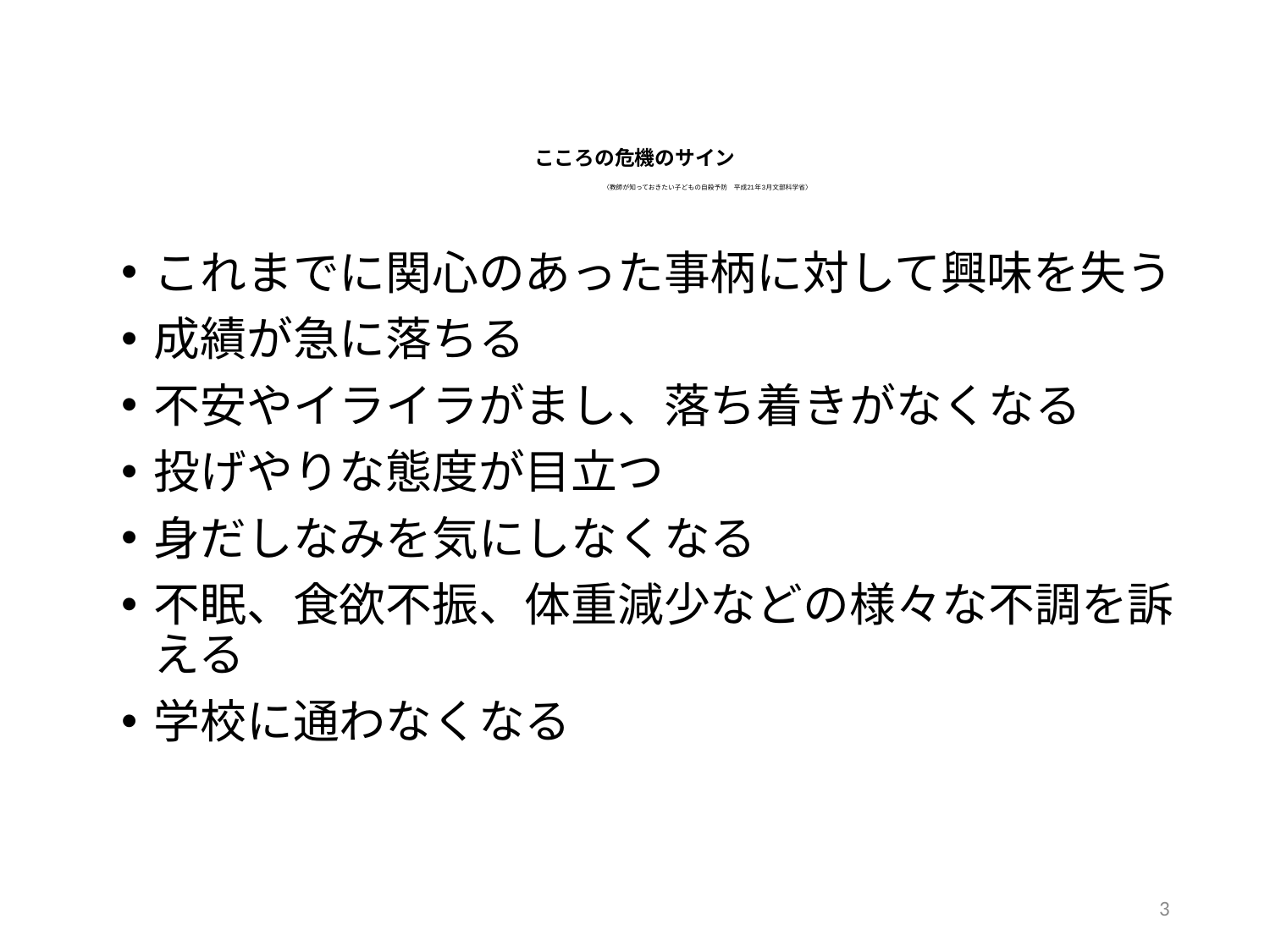

# こころの危機のサイン 　　　　　　〈教師が知っておきたい子どもの自殺予防　平成21年3月文部科学省〉
これまでに関心のあった事柄に対して興味を失う
成績が急に落ちる
不安やイライラがまし、落ち着きがなくなる
投げやりな態度が目立つ
身だしなみを気にしなくなる
不眠、食欲不振、体重減少などの様々な不調を訴える
学校に通わなくなる

3